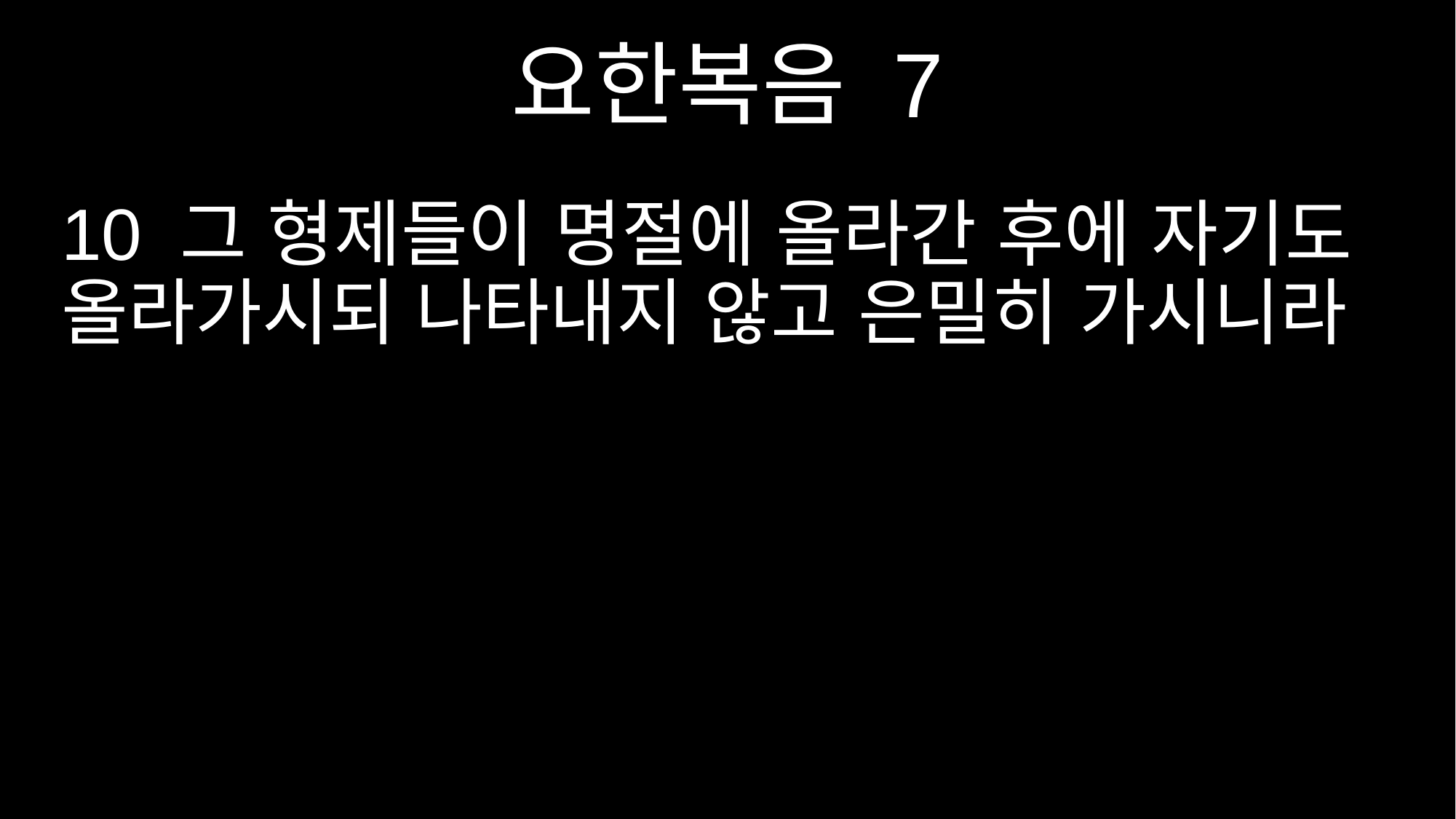

요한복음 7
10 그 형제들이 명절에 올라간 후에 자기도 올라가시되 나타내지 않고 은밀히 가시니라